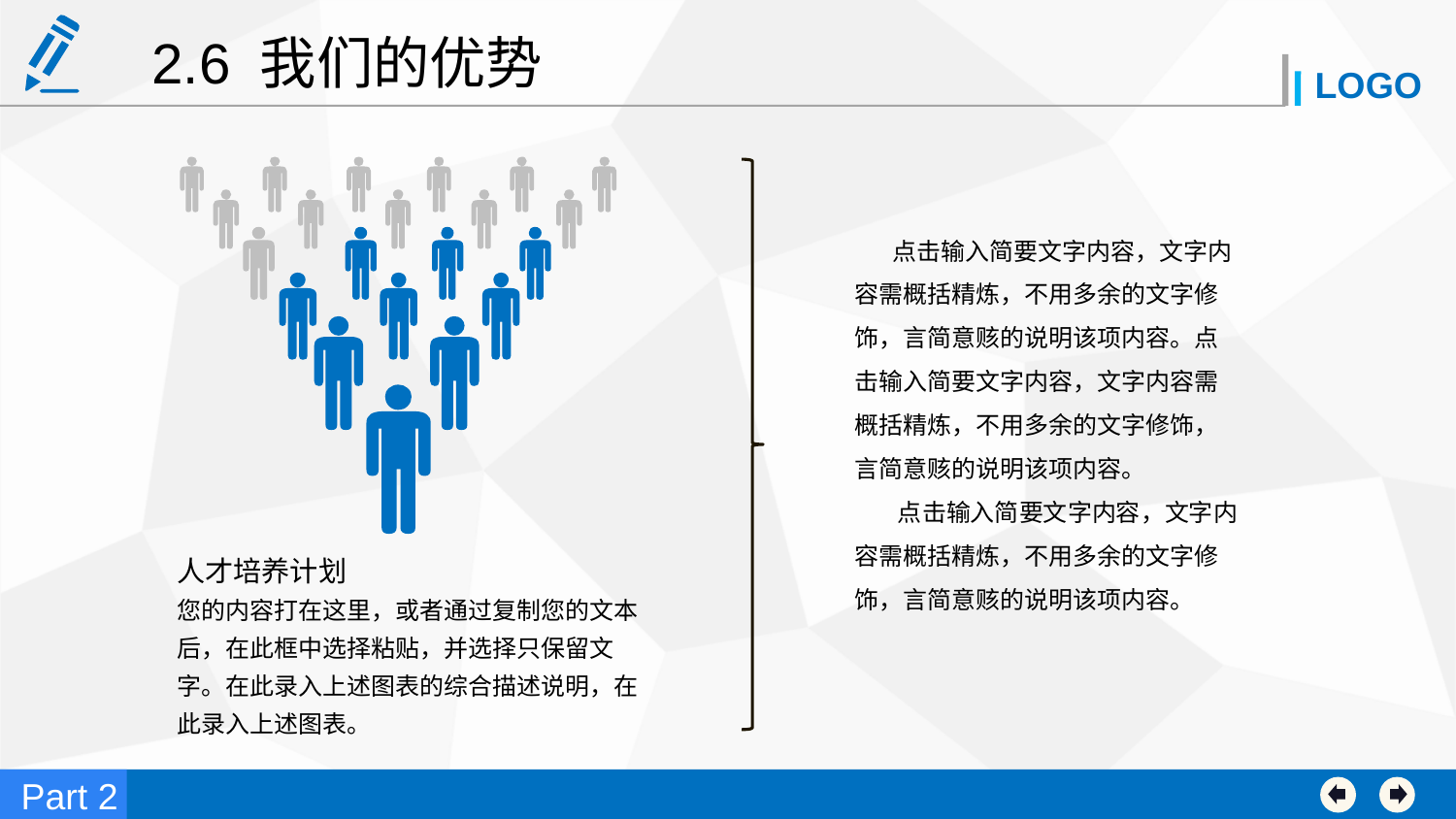

2.6 我们的优势

      点击输入简要文字内容，文字内容需概括精炼，不用多余的文字修饰，言简意赅的说明该项内容。点击输入简要文字内容，文字内容需概括精炼，不用多余的文字修饰，言简意赅的说明该项内容。
       点击输入简要文字内容，文字内容需概括精炼，不用多余的文字修饰，言简意赅的说明该项内容。

人才培养计划
您的内容打在这里，或者通过复制您的文本后，在此框中选择粘贴，并选择只保留文字。在此录入上述图表的综合描述说明，在此录入上述图表。
Part 2